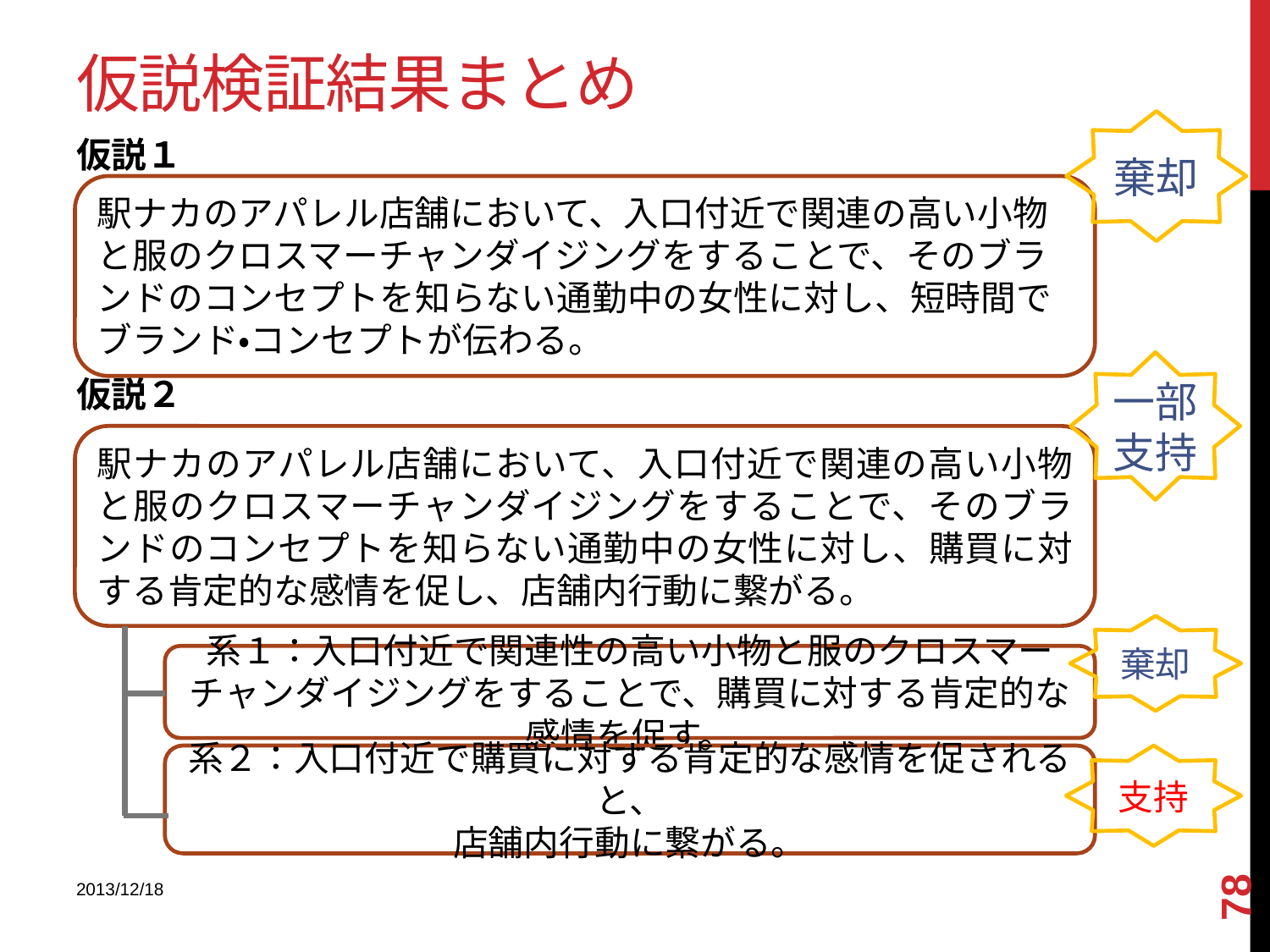

# 仮説検証結果まとめ
棄却
仮説１

仮説２
駅ナカのアパレル店舗において、入口付近で関連の高い小物と服のクロスマーチャンダイジングをすることで、そのブランドのコンセプトを知らない通勤中の女性に対し、短時間でブランド・コンセプトが伝わる。
一部支持
駅ナカのアパレル店舗において、入口付近で関連の高い小物と服のクロスマーチャンダイジングをすることで、そのブランドのコンセプトを知らない通勤中の女性に対し、購買に対する肯定的な感情を促し、店舗内行動に繋がる。
棄却
系１：入口付近で関連性の高い小物と服のクロスマーチャンダイジングをすることで、購買に対する肯定的な感情を促す。
系２：入口付近で購買に対する肯定的な感情を促されると、
店舗内行動に繋がる。
支持
78
2013/12/18